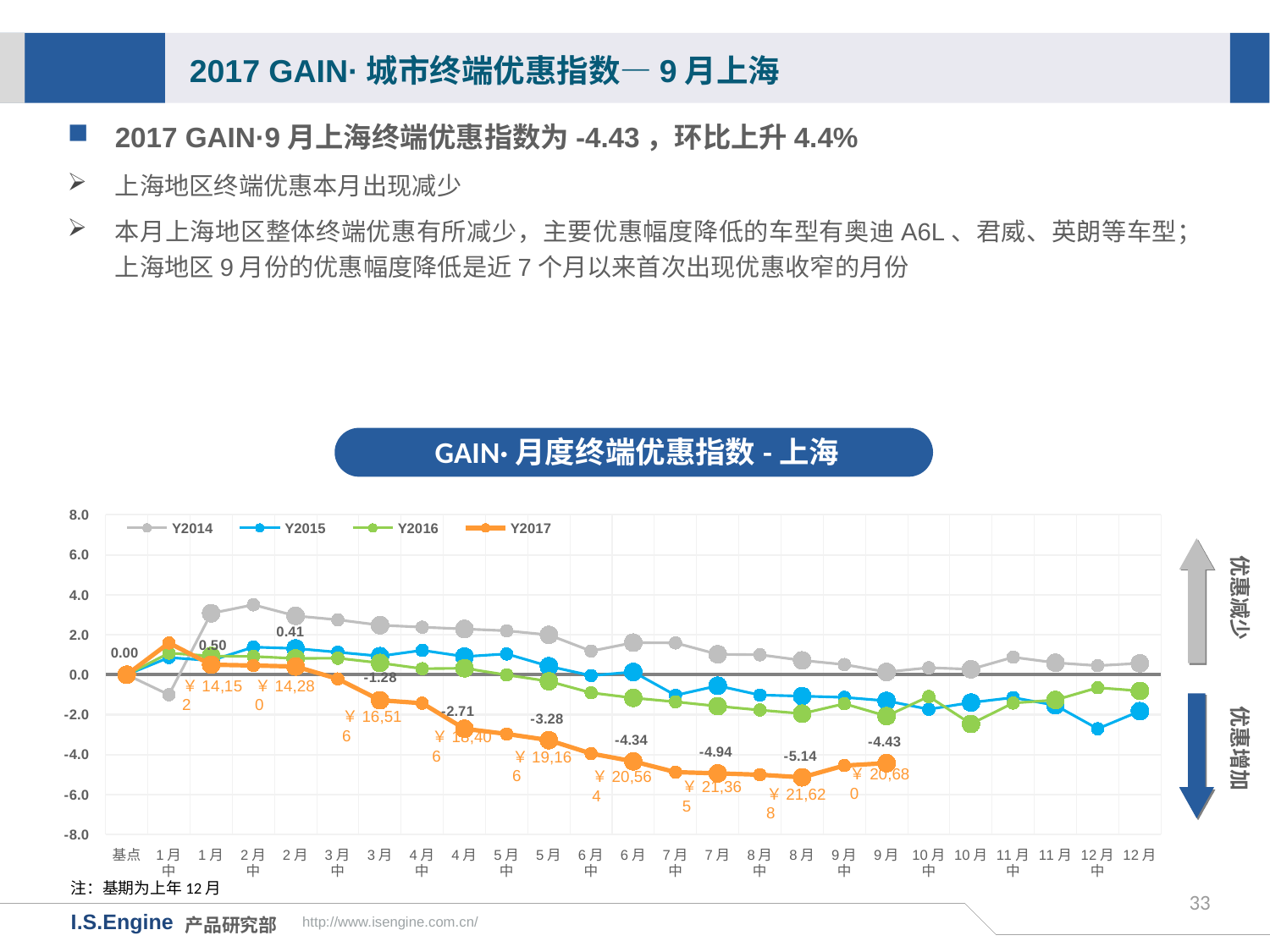

2017 GAIN·城市终端优惠指数—9月上海
2017 GAIN·9月上海终端优惠指数为-4.43，环比上升4.4%
上海地区终端优惠本月出现减少
本月上海地区整体终端优惠有所减少，主要优惠幅度降低的车型有奥迪A6L、君威、英朗等车型；上海地区9月份的优惠幅度降低是近7个月以来首次出现优惠收窄的月份

GAIN·月度终端优惠指数-上海

[unsupported chart]

优惠减少

优惠增加
￥14,280

￥16,516
￥18,406
￥19,166
￥20,680
￥20,564
￥21,365
￥21,628
注：基期为上年12月
33